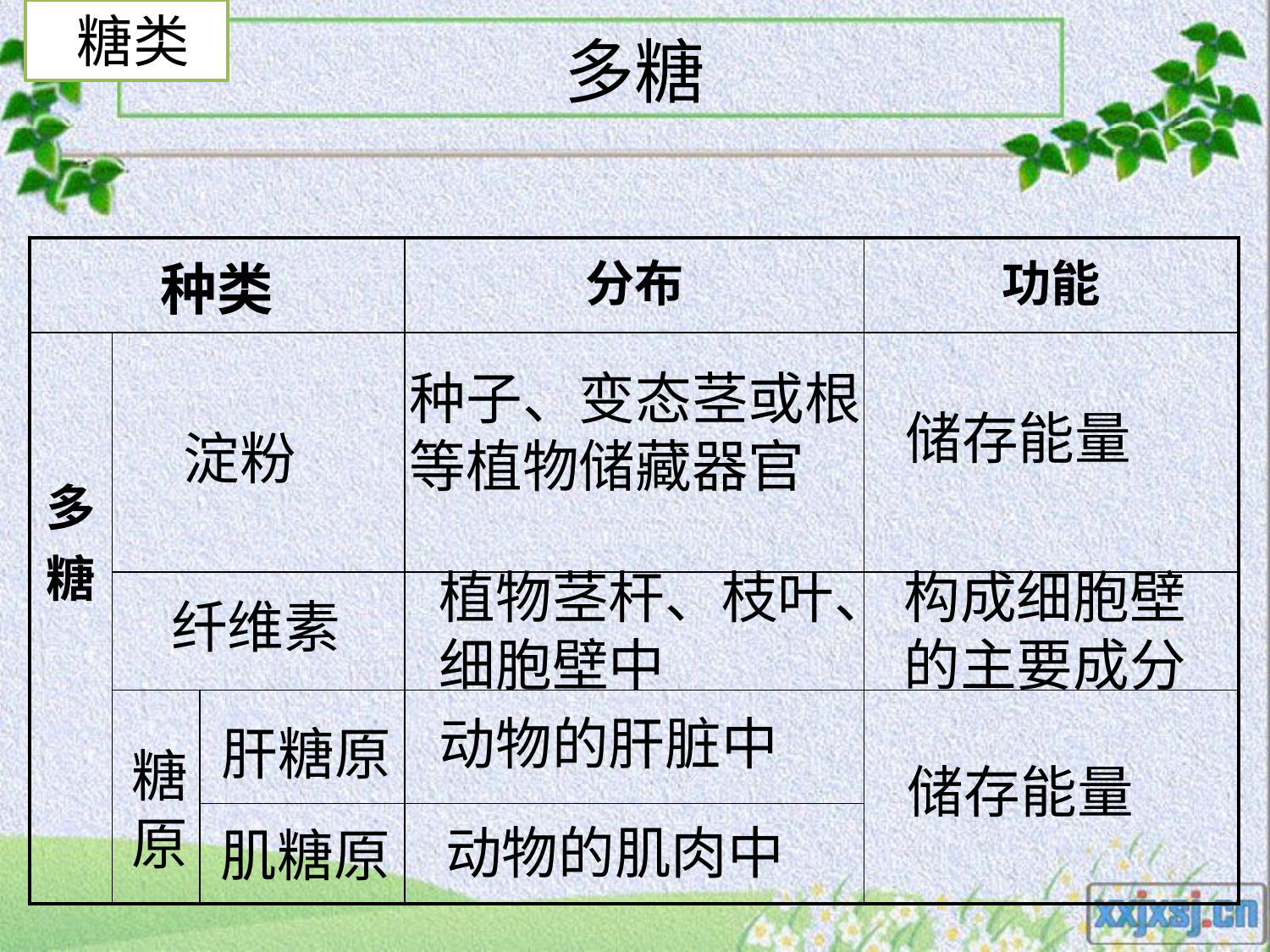

糖类
# 多糖

| 种类 |  |  | 分布 | 功能 |
| --- | --- | --- | --- | --- |
| 多糖 |  |  |  |  |
|  |  |  |  |  |
|  |  |  |  |  |
|  |  |  |  |  |
种子、变态茎或根等植物储藏器官
储存能量
淀粉
植物茎杆、枝叶、细胞壁中
构成细胞壁的主要成分
纤维素
动物的肝脏中
肝糖原
糖原
储存能量
动物的肌肉中
肌糖原